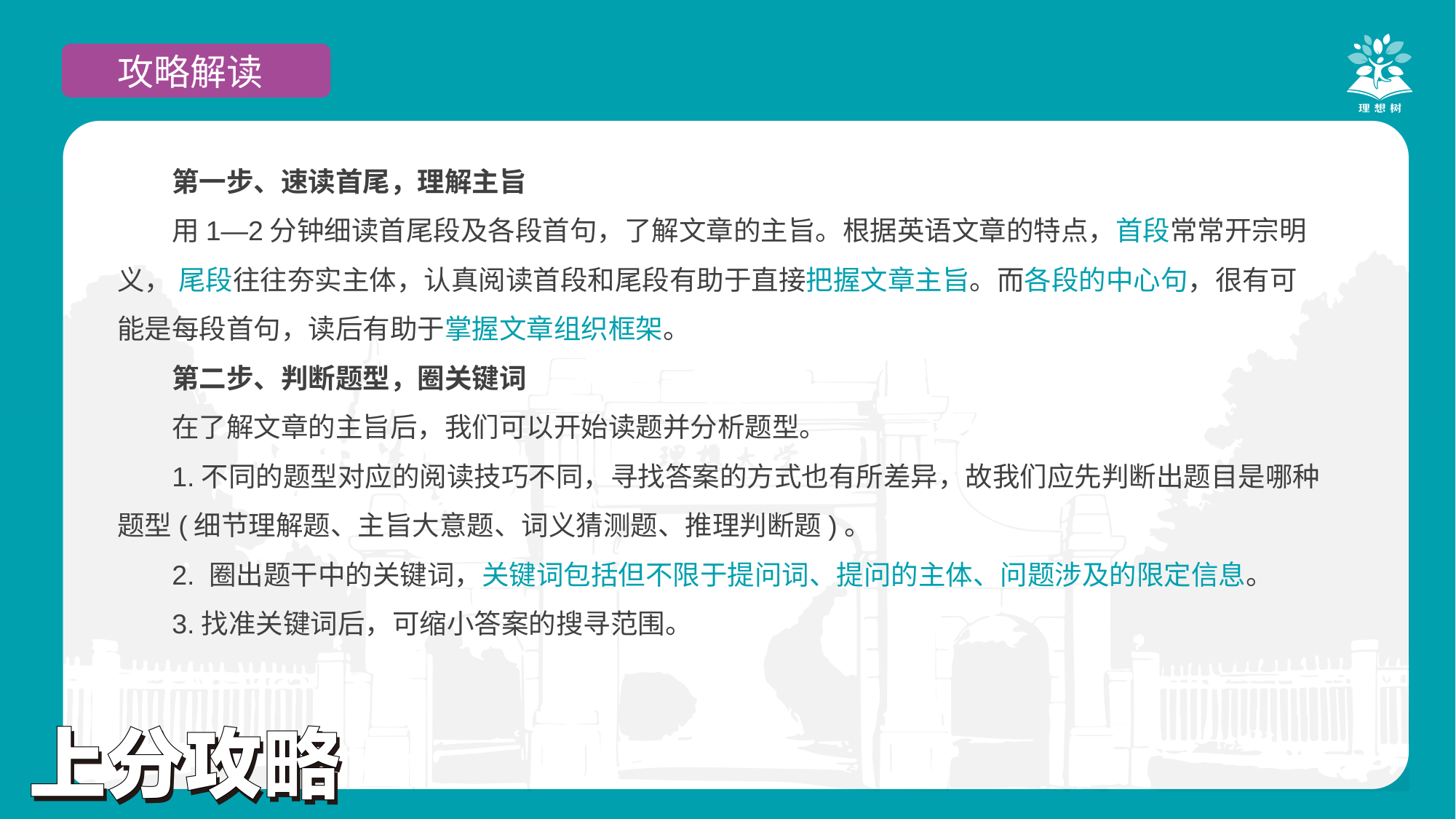

攻略解读
第一步、速读首尾，理解主旨
用1—2分钟细读首尾段及各段首句，了解文章的主旨。根据英语文章的特点，首段常常开宗明义， 尾段往往夯实主体，认真阅读首段和尾段有助于直接把握文章主旨。而各段的中心句，很有可能是每段首句，读后有助于掌握文章组织框架。
第二步、判断题型，圈关键词
在了解文章的主旨后，我们可以开始读题并分析题型。
1.不同的题型对应的阅读技巧不同，寻找答案的方式也有所差异，故我们应先判断出题目是哪种题型(细节理解题、主旨大意题、词义猜测题、推理判断题)。
2. 圈出题干中的关键词，关键词包括但不限于提问词、提问的主体、问题涉及的限定信息。
3.找准关键词后，可缩小答案的搜寻范围。